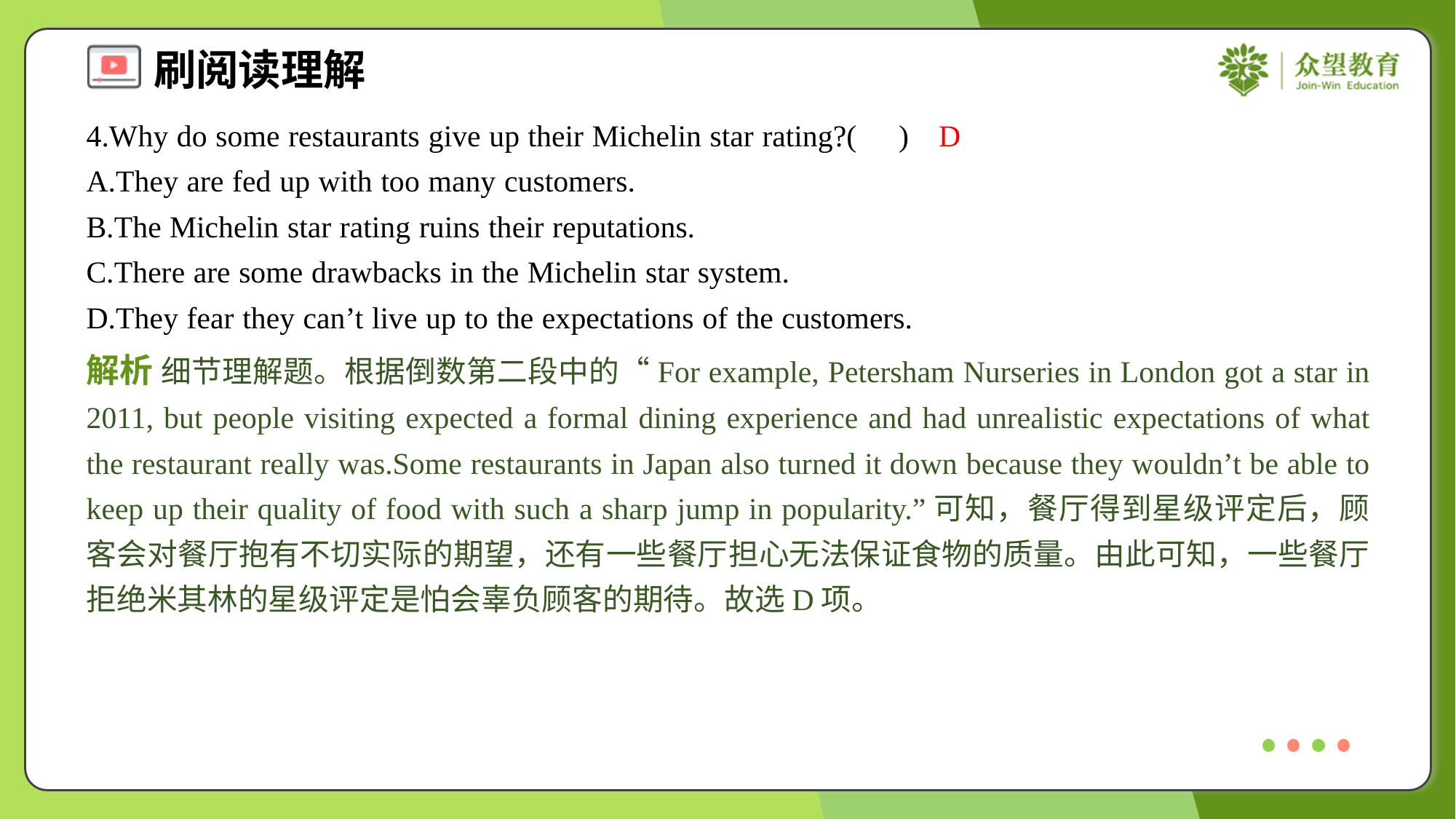

4.Why do some restaurants give up their Michelin star rating?(     )
D
A.They are fed up with too many customers.
B.The Michelin star rating ruins their reputations.
C.There are some drawbacks in the Michelin star system.
D.They fear they can’t live up to the expectations of the customers.
解析 细节理解题。根据倒数第二段中的“For example, Petersham Nurseries in London got a star in 2011, but people visiting expected a formal dining experience and had unrealistic expectations of what the restaurant really was.Some restaurants in Japan also turned it down because they wouldn’t be able to keep up their quality of food with such a sharp jump in popularity.”可知，餐厅得到星级评定后，顾客会对餐厅抱有不切实际的期望，还有一些餐厅担心无法保证食物的质量。由此可知，一些餐厅拒绝米其林的星级评定是怕会辜负顾客的期待。故选D项。